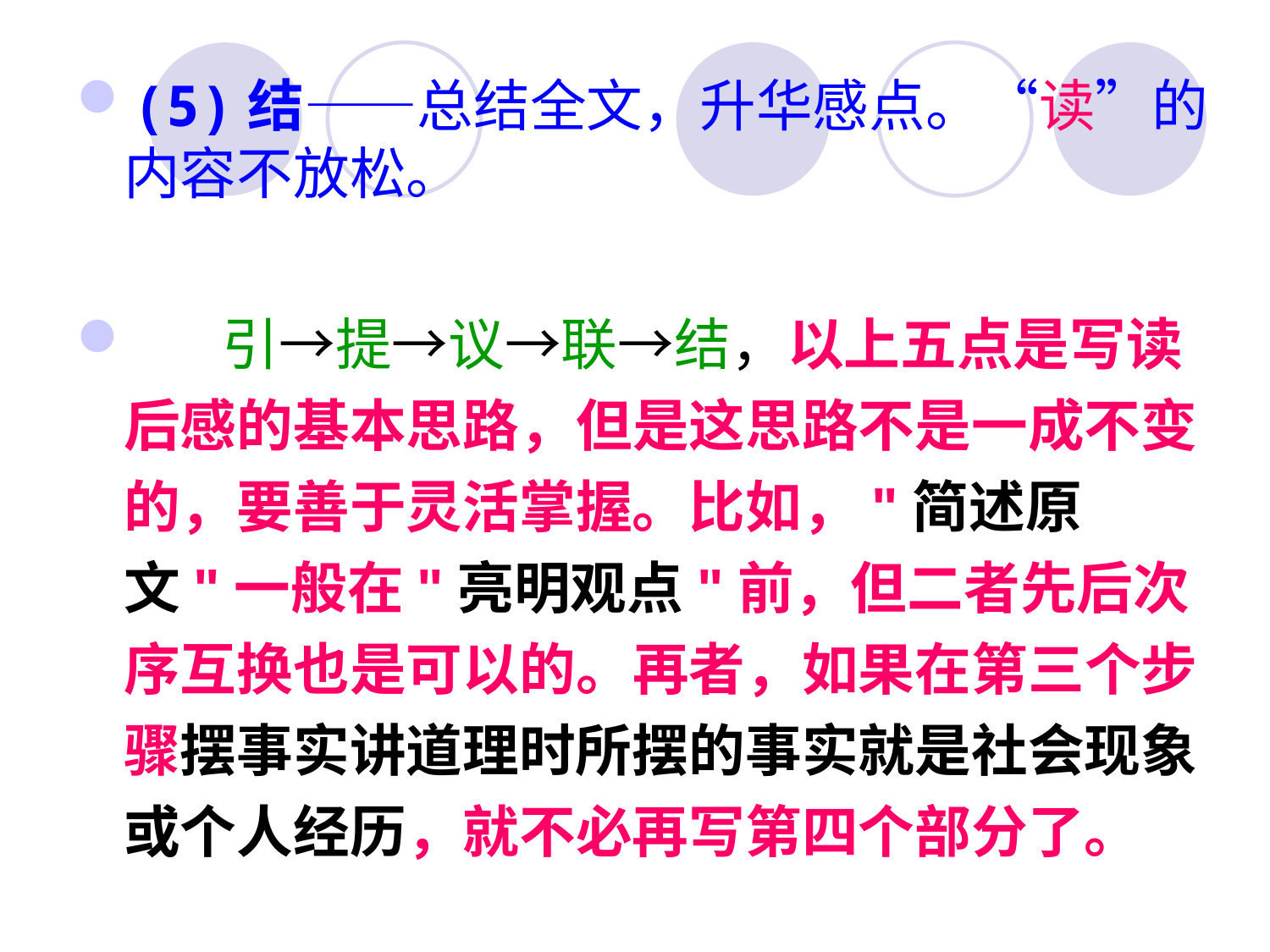

(5)结——总结全文，升华感点。“读”的内容不放松。

      引→提→议→联→结，以上五点是写读后感的基本思路，但是这思路不是一成不变的，要善于灵活掌握。比如，"简述原文"一般在"亮明观点"前，但二者先后次序互换也是可以的。再者，如果在第三个步骤摆事实讲道理时所摆的事实就是社会现象或个人经历，就不必再写第四个部分了。